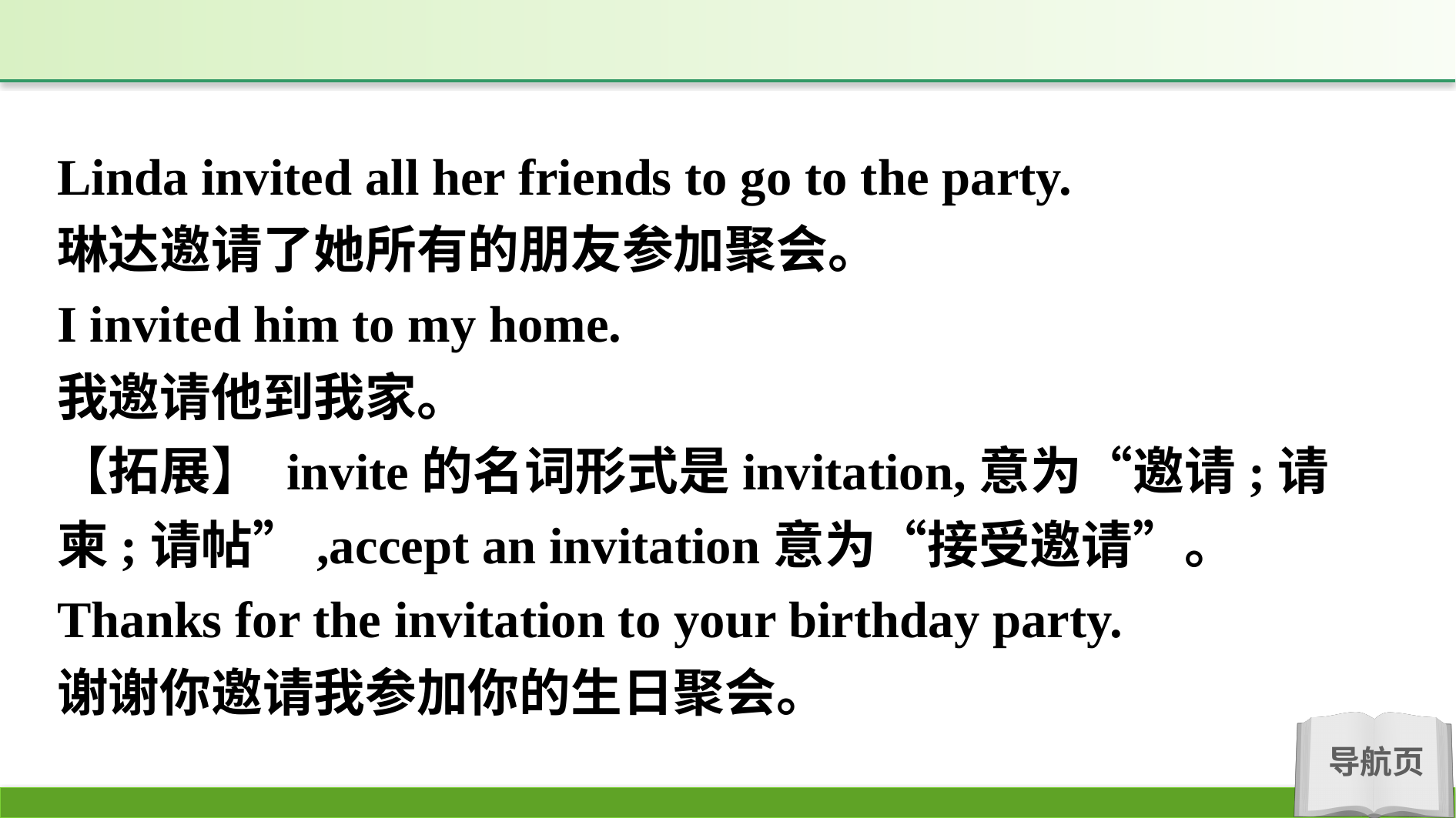

Linda invited all her friends to go to the party.
琳达邀请了她所有的朋友参加聚会。
I invited him to my home.
我邀请他到我家。
【拓展】 invite的名词形式是invitation,意为“邀请;请柬;请帖”,accept an invitation意为“接受邀请”。
Thanks for the invitation to your birthday party.
谢谢你邀请我参加你的生日聚会。